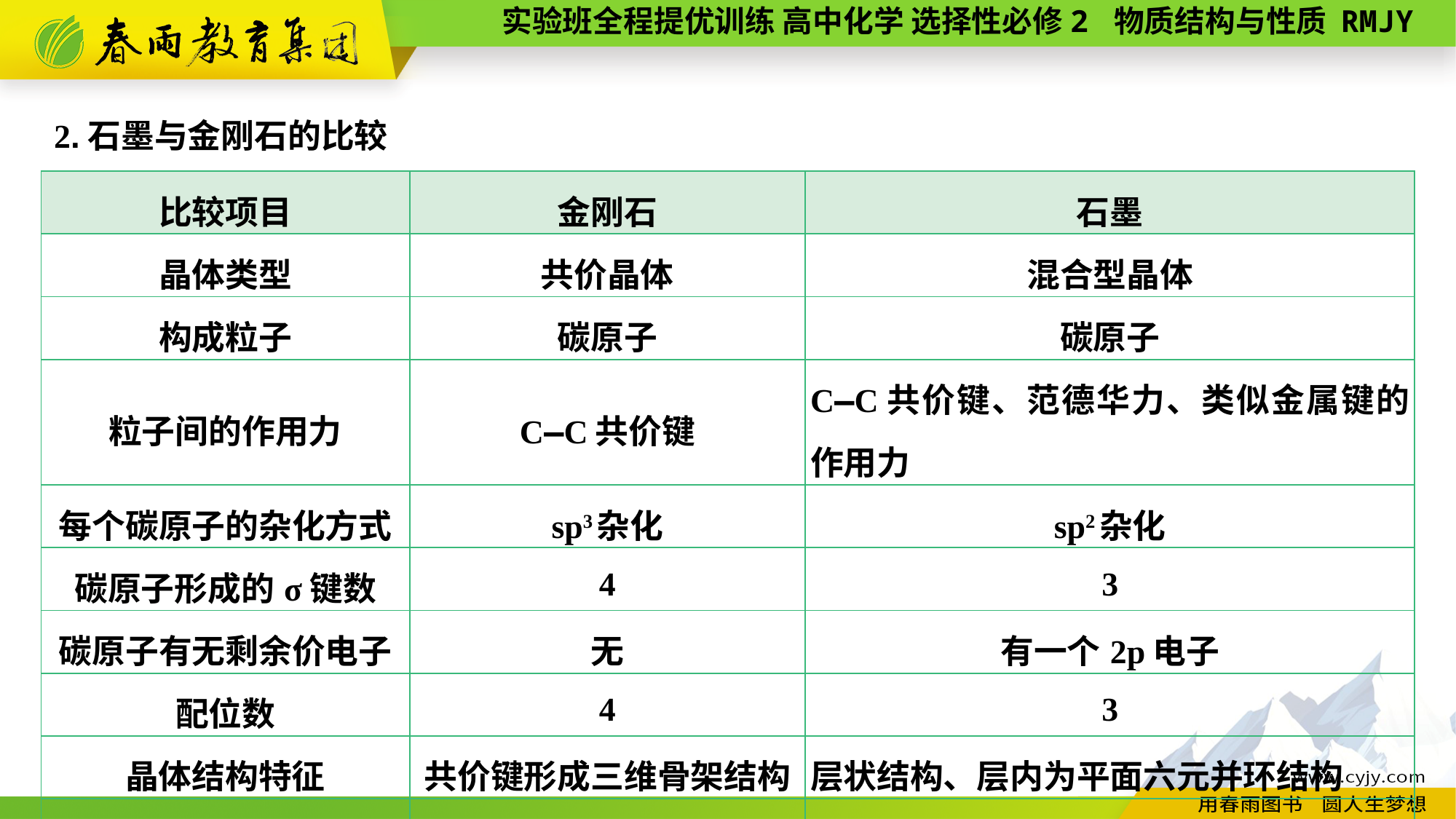

2.石墨与金刚石的比较
| 比较项目 | 金刚石 | 石墨 |
| --- | --- | --- |
| 晶体类型 | 共价晶体 | 混合型晶体 |
| 构成粒子 | 碳原子 | 碳原子 |
| 粒子间的作用力 | C—C共价键 | C—C共价键、范德华力、类似金属键的作用力 |
| 每个碳原子的杂化方式 | sp3杂化 | sp2杂化 |
| 碳原子形成的σ键数 | 4 | 3 |
| 碳原子有无剩余价电子 | 无 | 有一个2p电子 |
| 配位数 | 4 | 3 |
| 晶体结构特征 | 共价键形成三维骨架结构 | 层状结构、层内为平面六元并环结构 |
| 物理性质 | 熔点高、硬度大、不导电 | 熔点比金刚石高，质软、滑腻、易导电 |